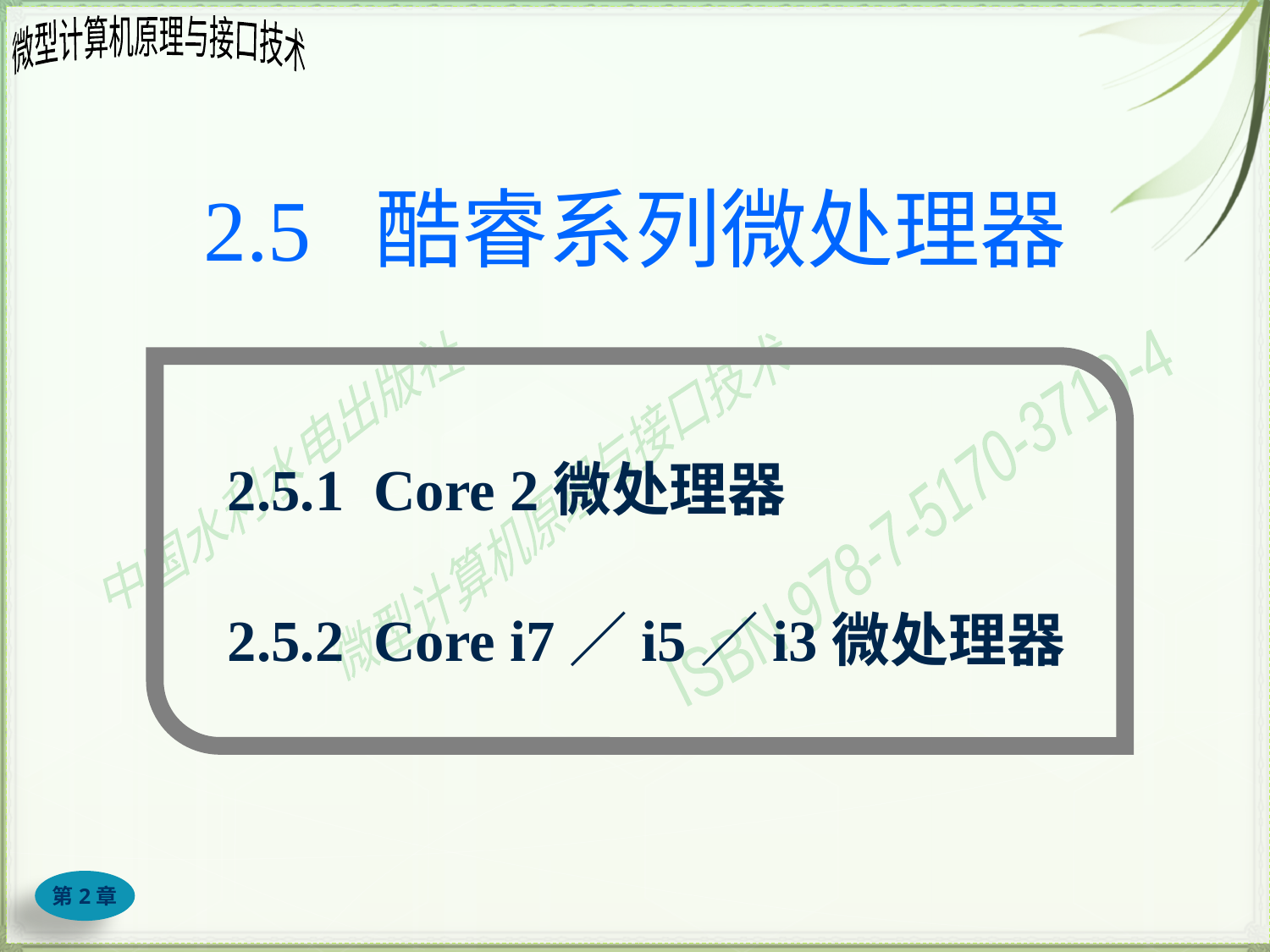

# 2.5  酷睿系列微处理器

2.5.1  Core 2微处理器
2.5.2  Core i7／i5／i3微处理器